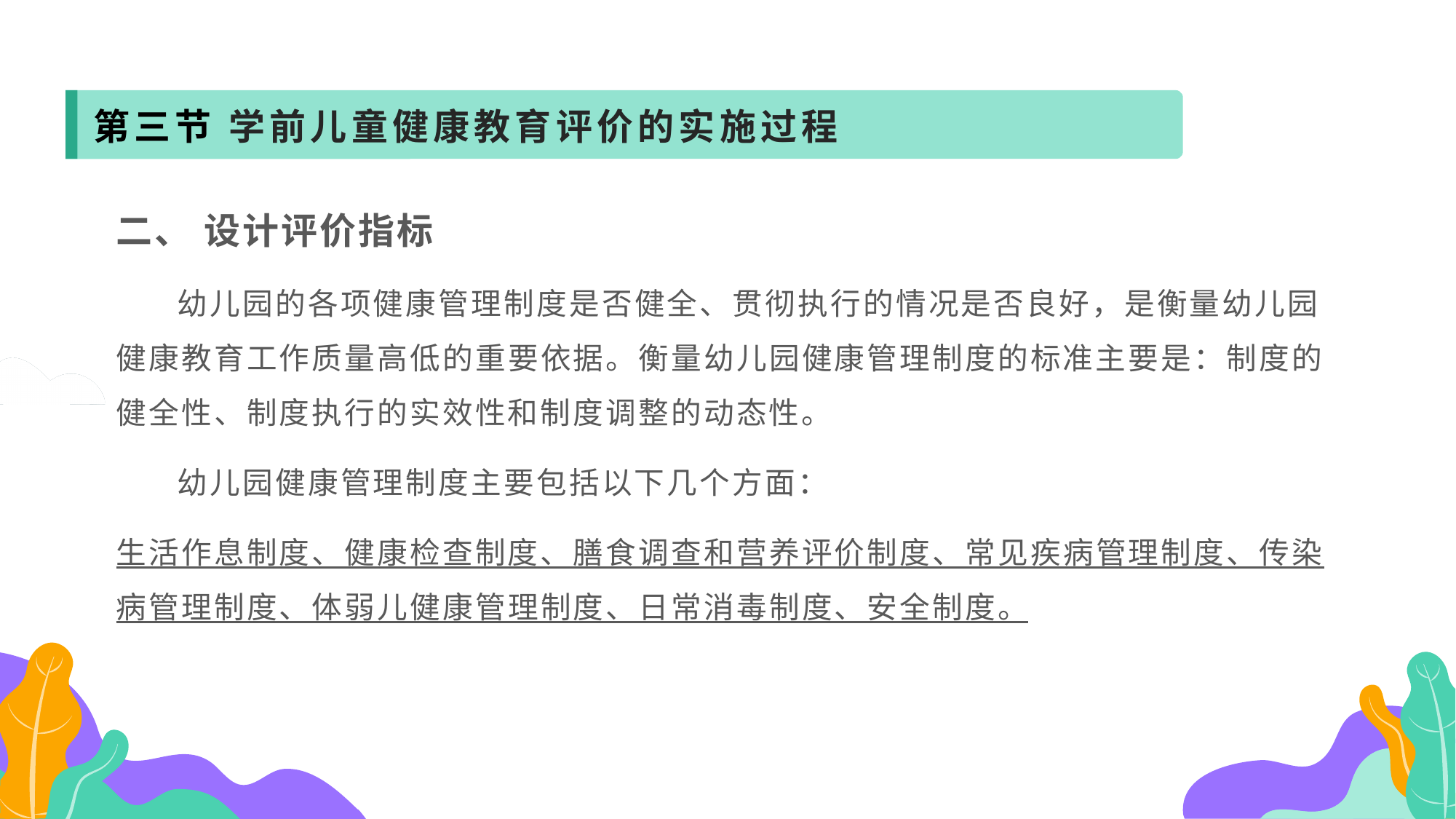

第三节 学前儿童健康教育评价的实施过程
二、 设计评价指标
      幼儿园的各项健康管理制度是否健全、贯彻执行的情况是否良好，是衡量幼儿园健康教育工作质量高低的重要依据。衡量幼儿园健康管理制度的标准主要是：制度的健全性、制度执行的实效性和制度调整的动态性。
      幼儿园健康管理制度主要包括以下几个方面：
生活作息制度、健康检查制度、膳食调查和营养评价制度、常见疾病管理制度、传染病管理制度、体弱儿健康管理制度、日常消毒制度、安全制度。